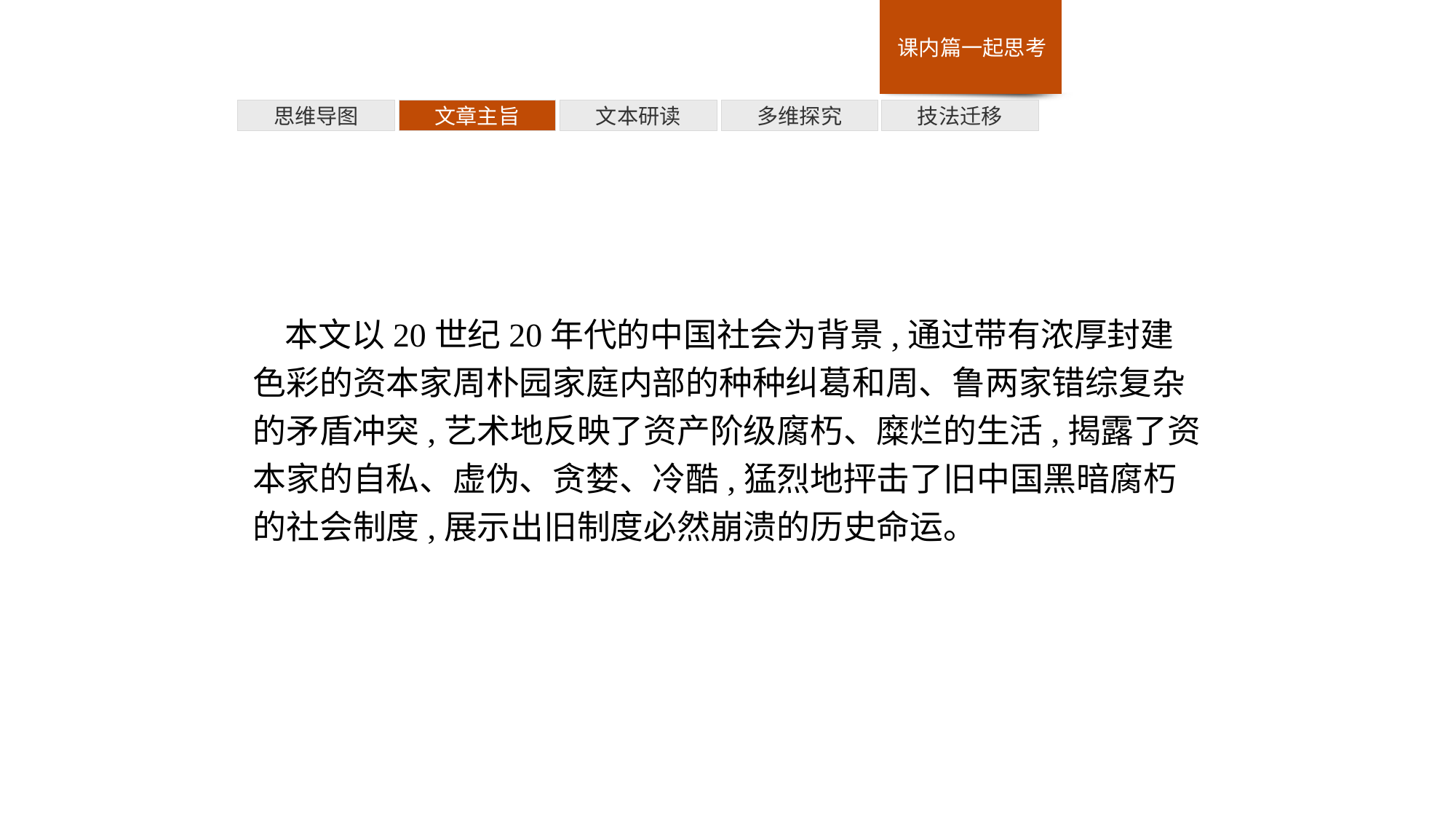

多维探究
思维导图
文章主旨
文本研读
技法迁移
本文以20世纪20年代的中国社会为背景,通过带有浓厚封建色彩的资本家周朴园家庭内部的种种纠葛和周、鲁两家错综复杂的矛盾冲突,艺术地反映了资产阶级腐朽、糜烂的生活,揭露了资本家的自私、虚伪、贪婪、冷酷,猛烈地抨击了旧中国黑暗腐朽的社会制度,展示出旧制度必然崩溃的历史命运。